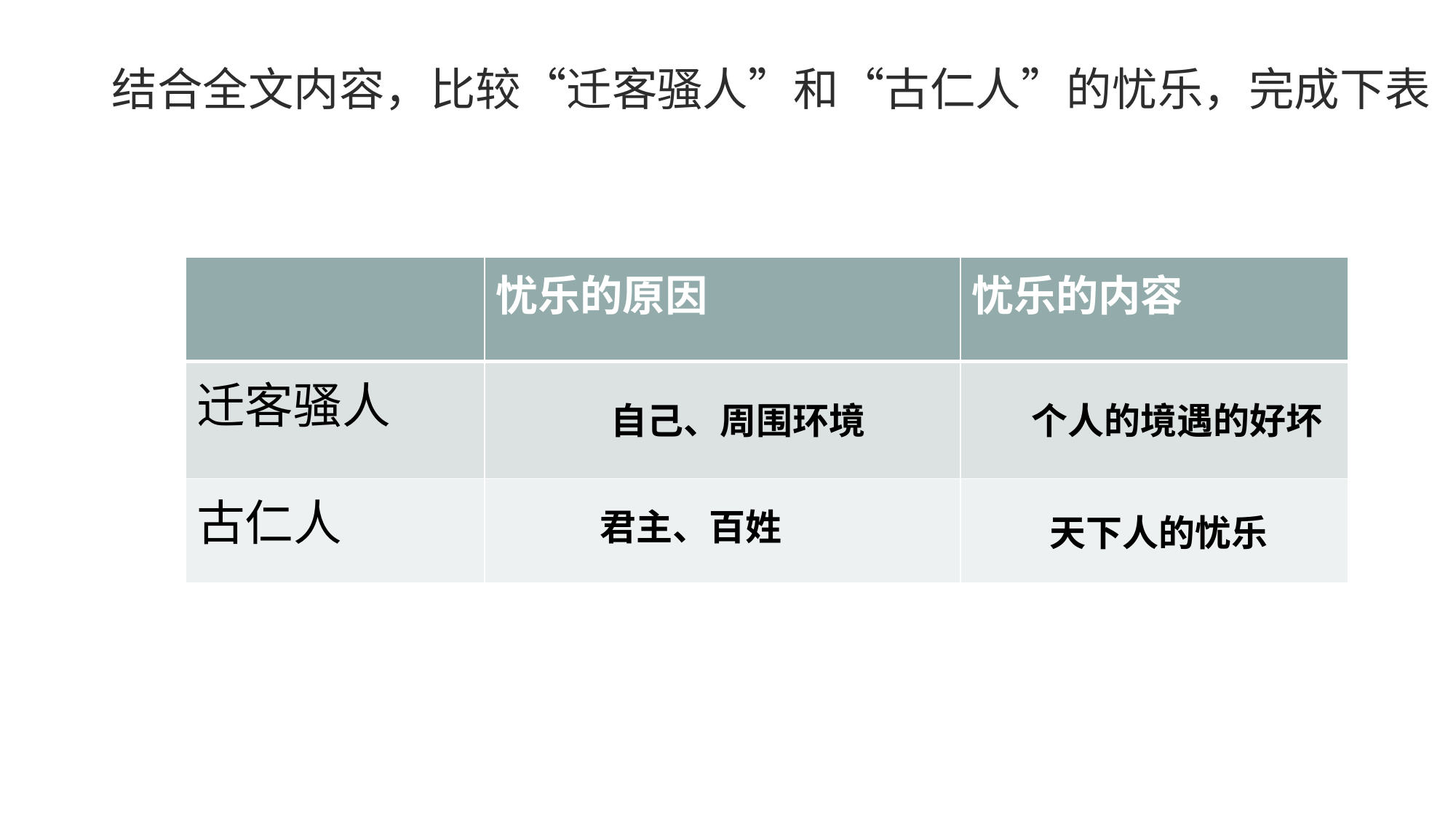

结合全文内容，比较“迁客骚人”和“古仁人”的忧乐，完成下表
|  | 忧乐的原因 | 忧乐的内容 |
| --- | --- | --- |
| 迁客骚人 |  |  |
| 古仁人 |  |  |
自己、周围环境
个人的境遇的好坏
君主、百姓
天下人的忧乐